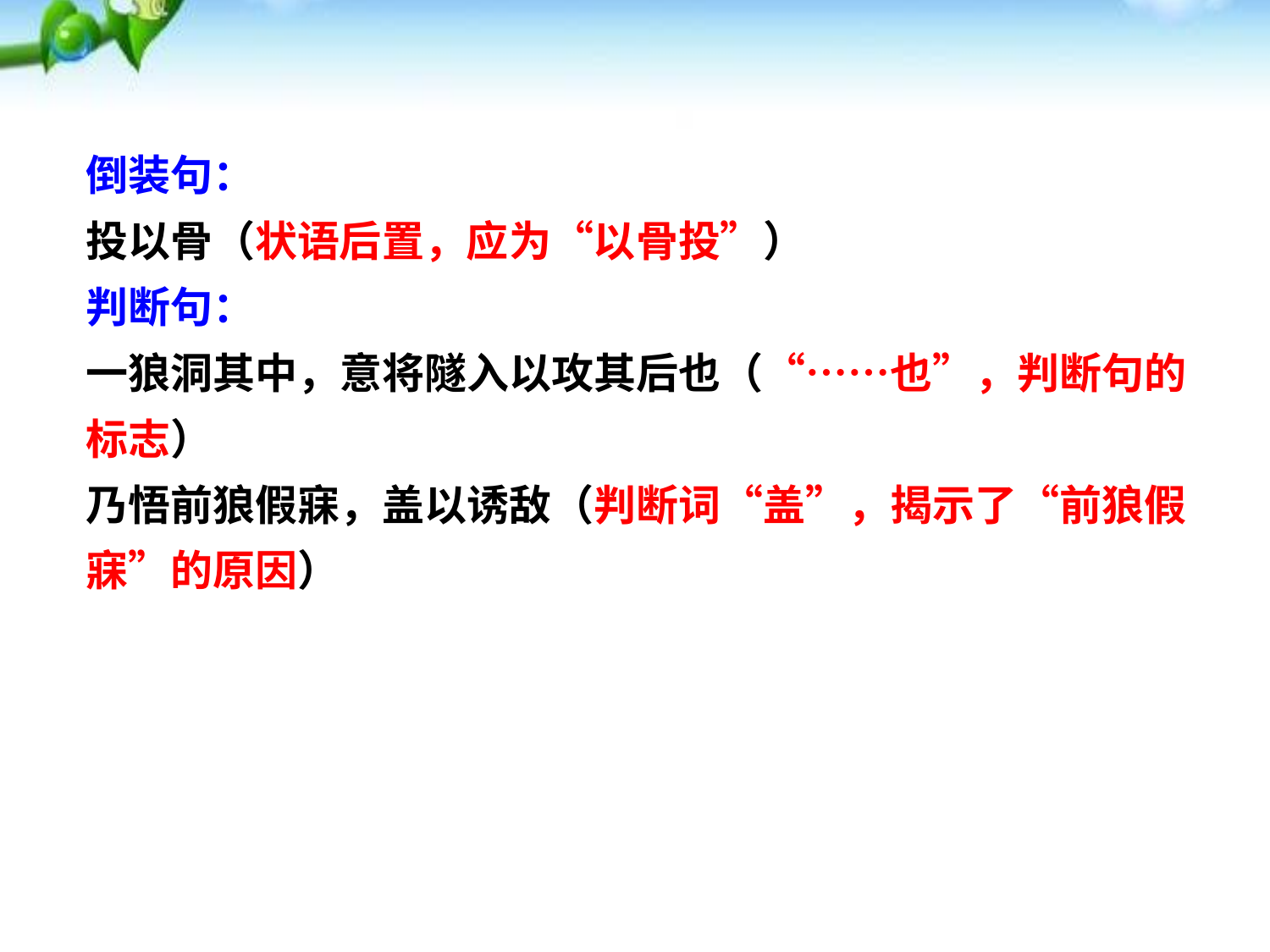

倒装句：
投以骨（状语后置，应为“以骨投”）
判断句：
一狼洞其中，意将隧入以攻其后也（“……也”，判断句的标志）
乃悟前狼假寐，盖以诱敌（判断词“盖”，揭示了“前狼假寐”的原因）